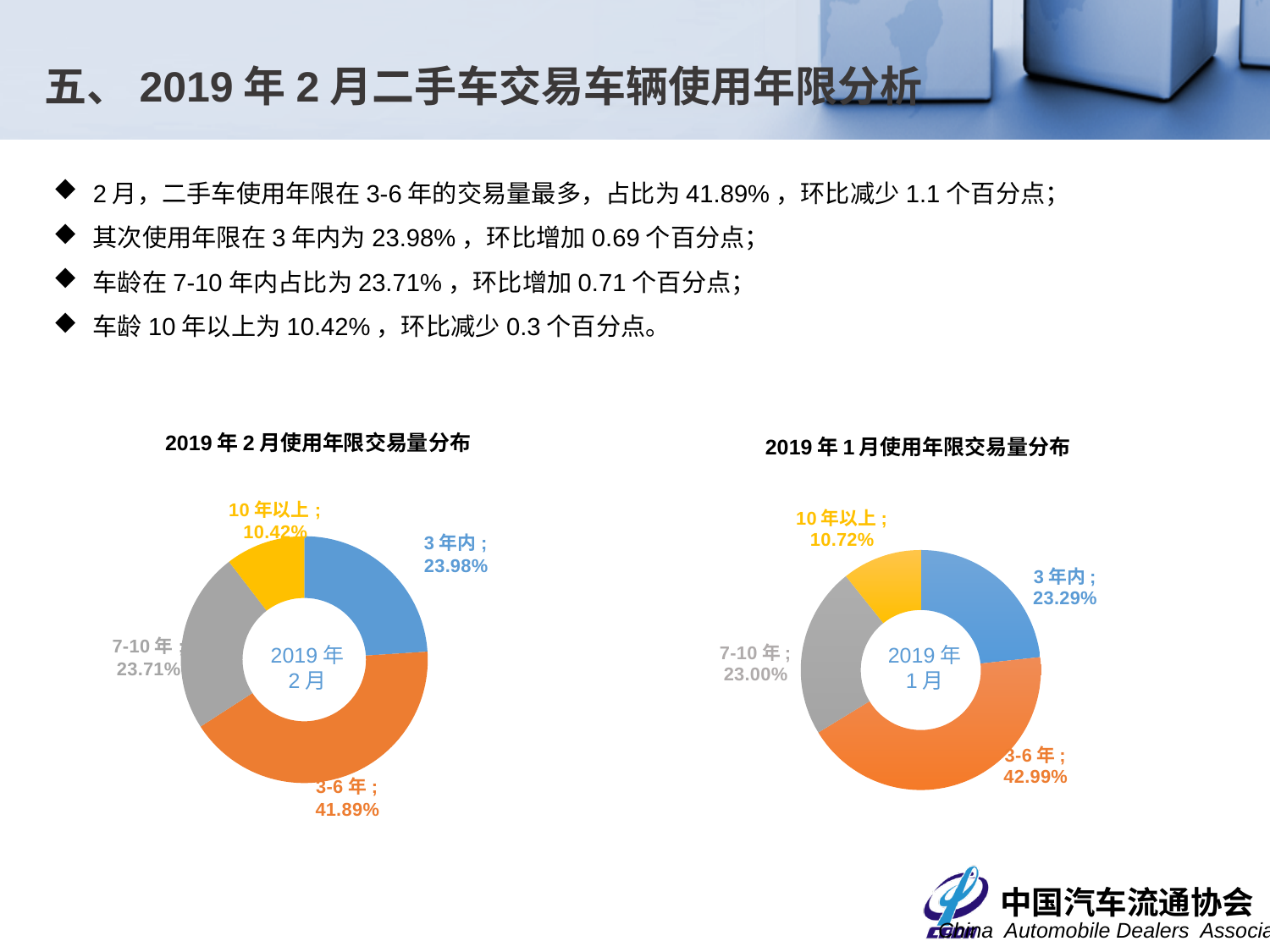

五、2019年2月二手车交易车辆使用年限分析
2月，二手车使用年限在3-6年的交易量最多，占比为41.89%，环比减少1.1个百分点；
其次使用年限在3年内为23.98%，环比增加0.69个百分点；
车龄在7-10年内占比为23.71%，环比增加0.71个百分点；
车龄10年以上为10.42%，环比减少0.3个百分点。

### Chart: 2019年2月使用年限交易量分布

| Category | 交易数量 |
|---|---|
| 3年内 | 0.2397542887367473 |
| 3-6年 | 0.4189069837443592 |
| 7-10年 | 0.23709972512941463 |
| 10年以上 | 0.10423900238947886 |

### Chart: 2019年1月使用年限交易量分布

| Category | 占比 |
|---|---|
| 3年内 | 0.23287714690494218 |
| 3-6年 | 0.4298626932558821 |
| 7-10年 | 0.23002532080956464 |
| 10年以上 | 0.10723483902961108 |
2019年
2月
2019年
1月